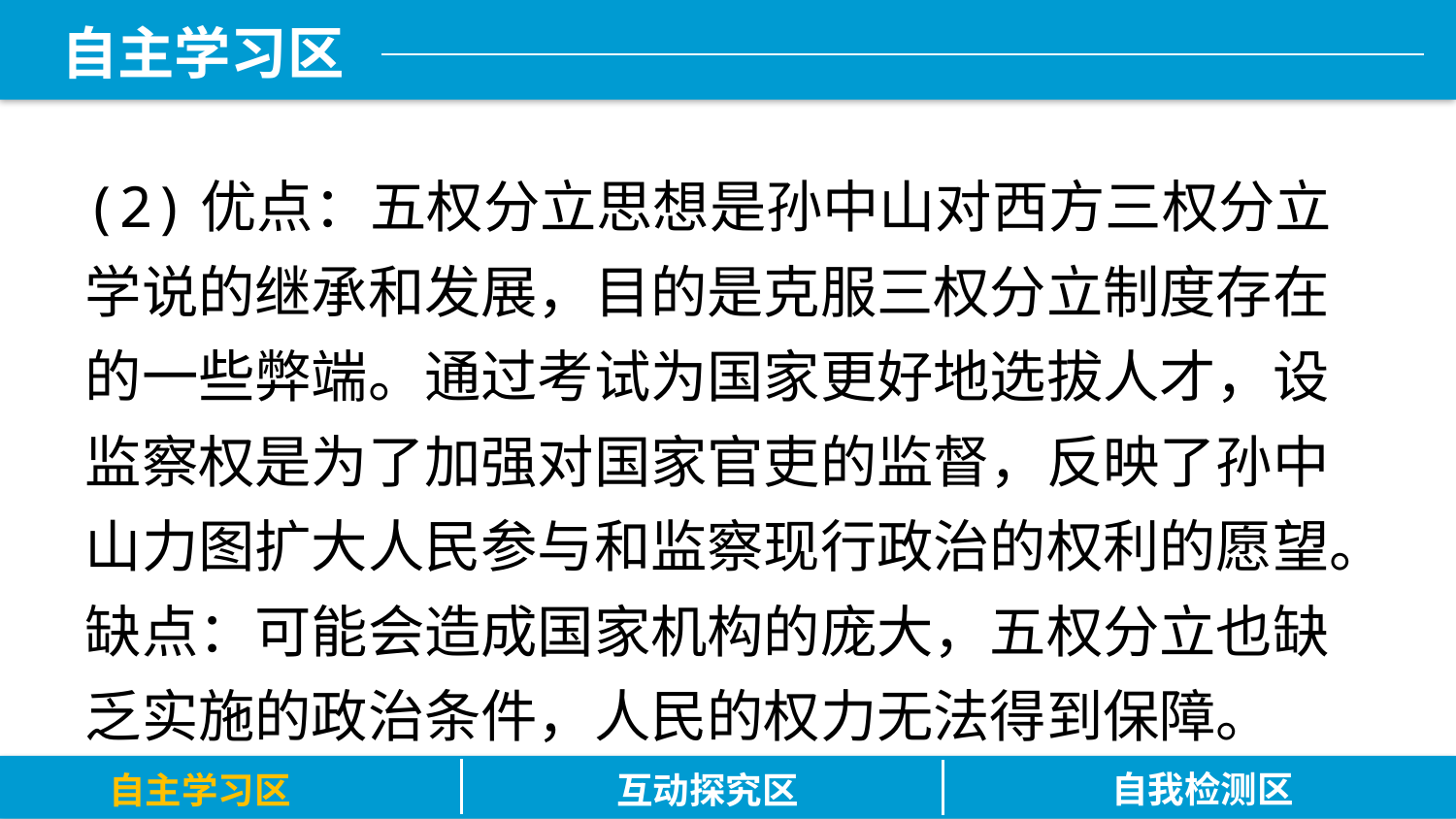

(2)优点：五权分立思想是孙中山对西方三权分立学说的继承和发展，目的是克服三权分立制度存在的一些弊端。通过考试为国家更好地选拔人才，设监察权是为了加强对国家官吏的监督，反映了孙中山力图扩大人民参与和监察现行政治的权利的愿望。
缺点：可能会造成国家机构的庞大，五权分立也缺乏实施的政治条件，人民的权力无法得到保障。
自我检测区
自主学习区
互动探究区